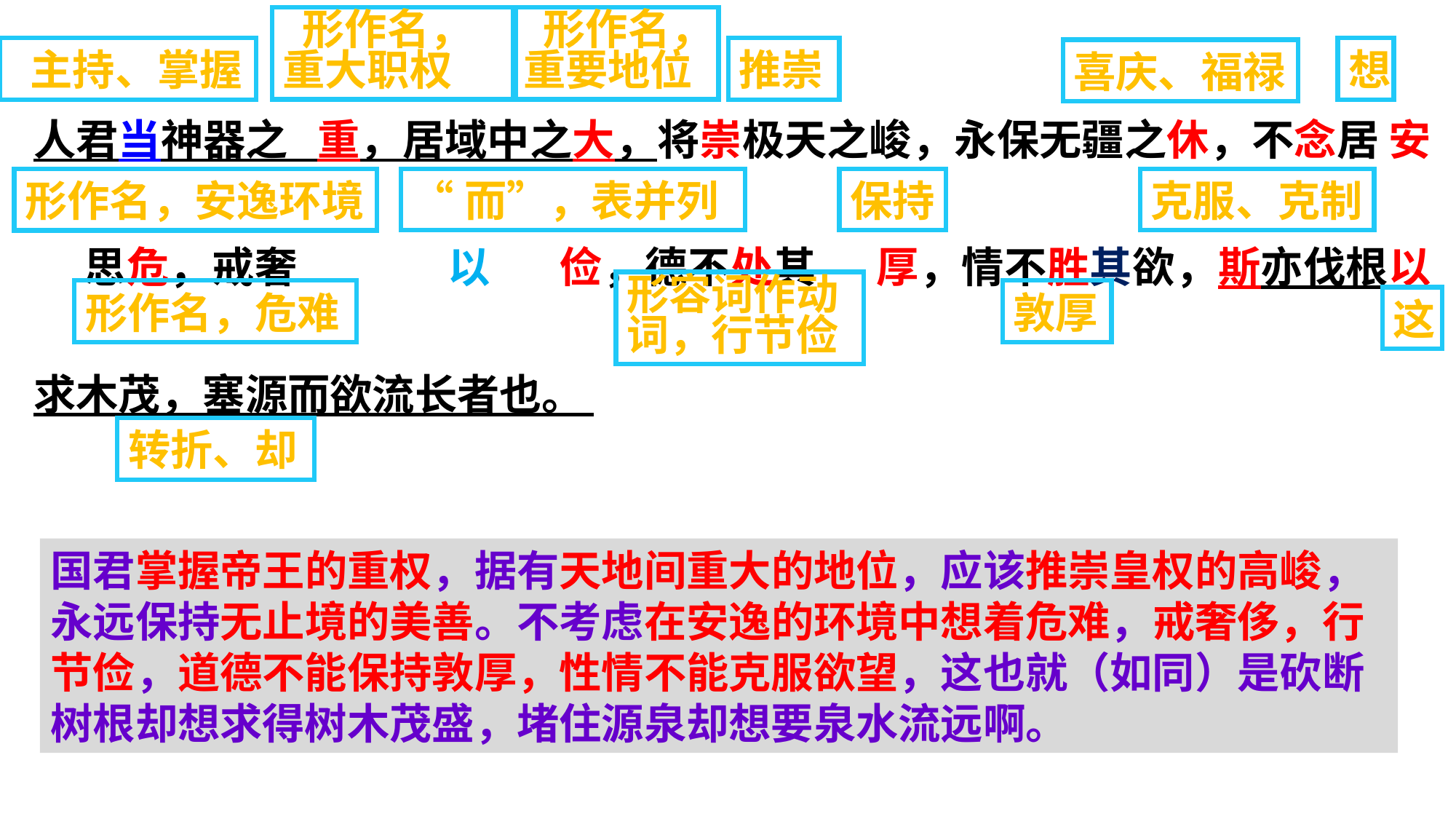

形作名，重大职权
 形作名，重要地位
人君当神器之   重，居域中之大，将崇极天之峻，永保无疆之休，不念居 安      思危，戒奢               以       俭，德不处其      厚，情不胜其欲，斯亦伐根以求木茂，塞源而欲流长者也。
 主持、掌握
推崇
想
喜庆、福禄
“而”，表并列
保持
克服、克制
形作名，安逸环境
形容词作动词，行节俭
形作名，危难
敦厚
这
转折、却
国君掌握帝王的重权，据有天地间重大的地位，应该推崇皇权的高峻，永远保持无止境的美善。不考虑在安逸的环境中想着危难，戒奢侈，行节俭，道德不能保持敦厚，性情不能克服欲望，这也就（如同）是砍断树根却想求得树木茂盛，堵住源泉却想要泉水流远啊。